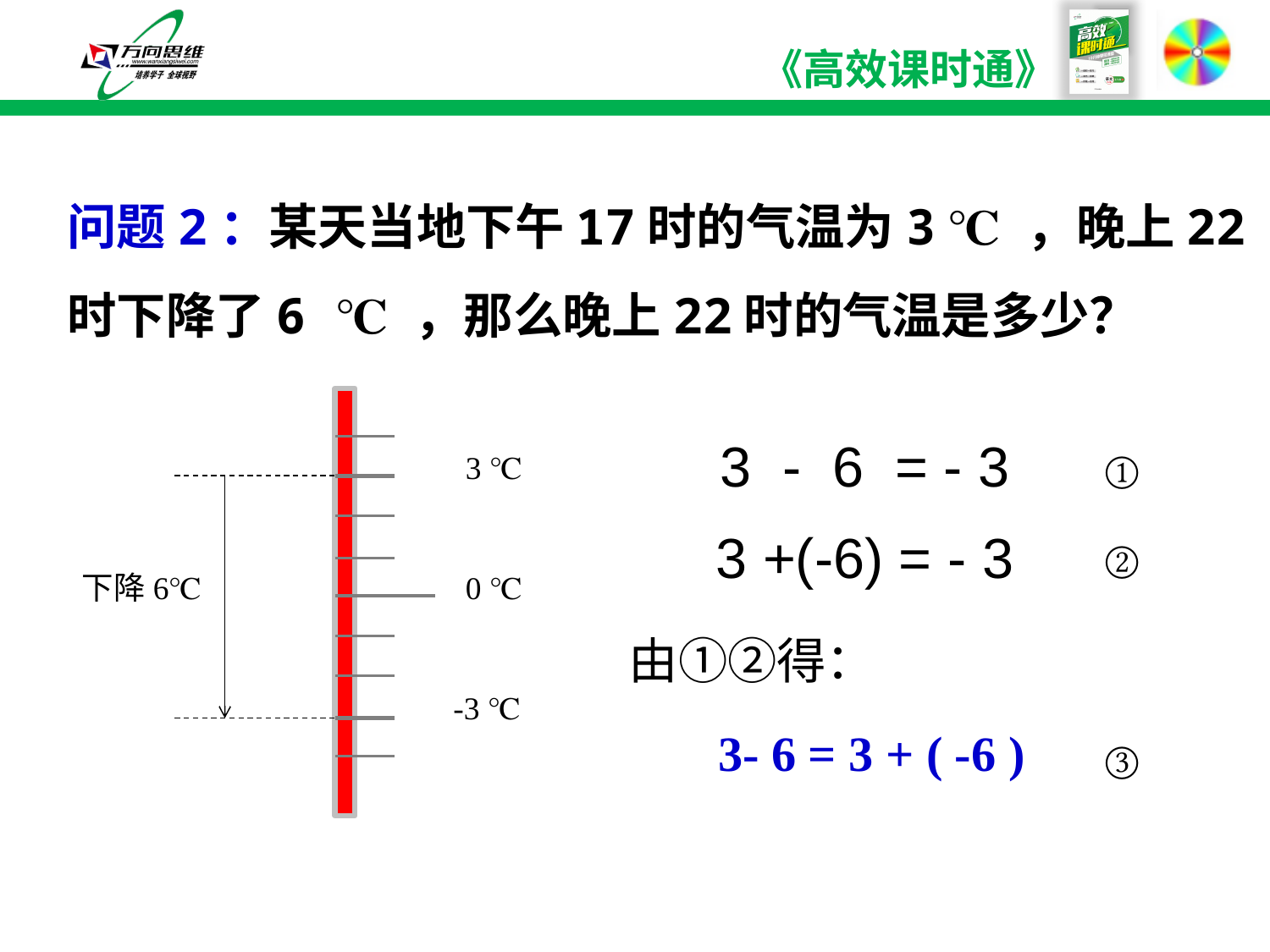

问题2：某天当地下午17时的气温为3 ℃ ，晚上22时下降了6 ℃ ，那么晚上22时的气温是多少？

3  -  6  = - 3
①
3 ℃
3 +(-6) = - 3
②
下降6℃
0 ℃
由①②得：
-3 ℃
3- 6 = 3 + ( -6 )
③